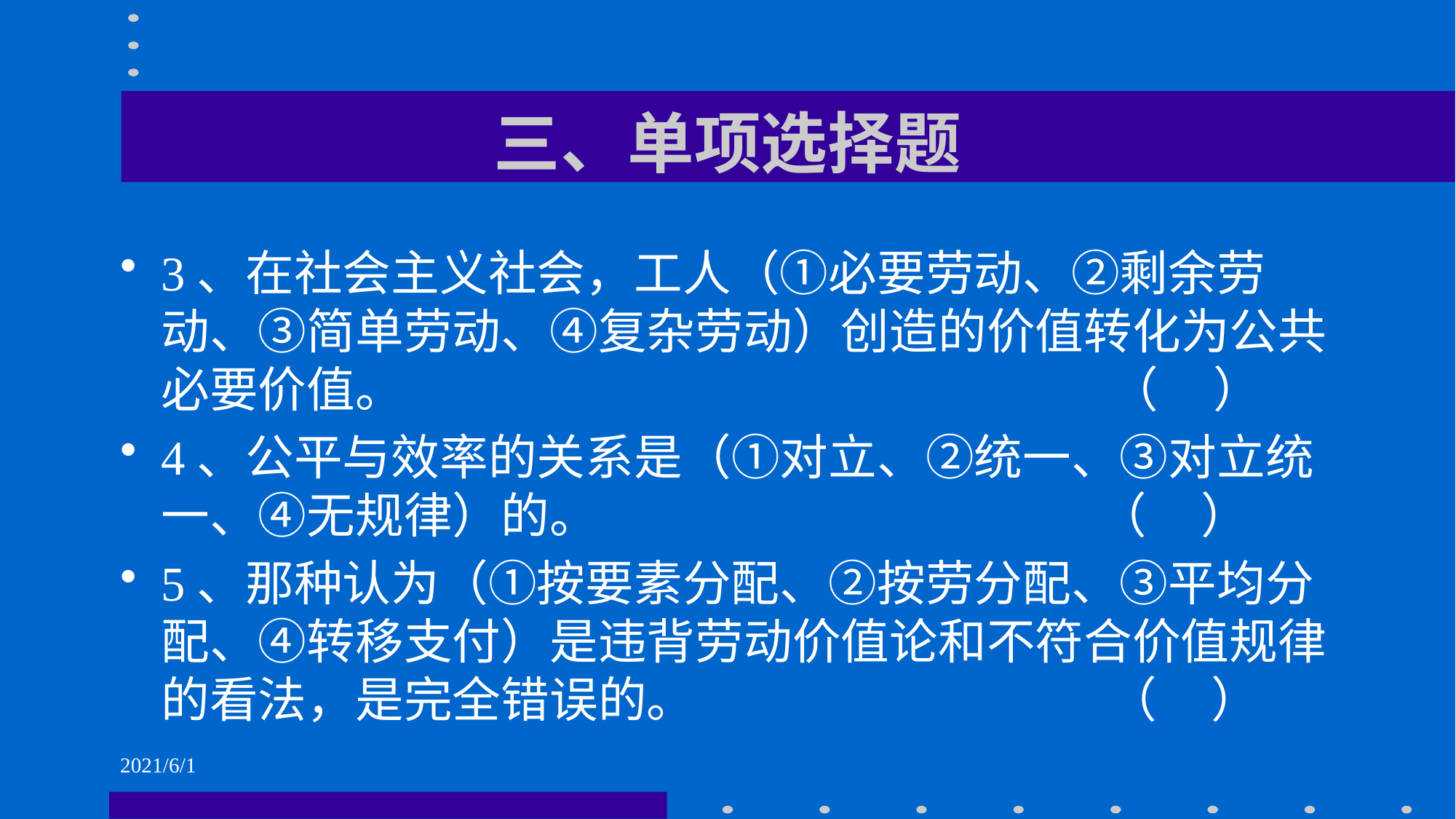

# 三、单项选择题
3、在社会主义社会，工人（①必要劳动、②剩余劳动、③简单劳动、④复杂劳动）创造的价值转化为公共必要价值。                                                                 （     ）
4、公平与效率的关系是（①对立、②统一、③对立统一、④无规律）的。                                              （     ）
5、那种认为（①按要素分配、②按劳分配、③平均分配、④转移支付）是违背劳动价值论和不符合价值规律的看法，是完全错误的。                                      （     ）
2021/6/1